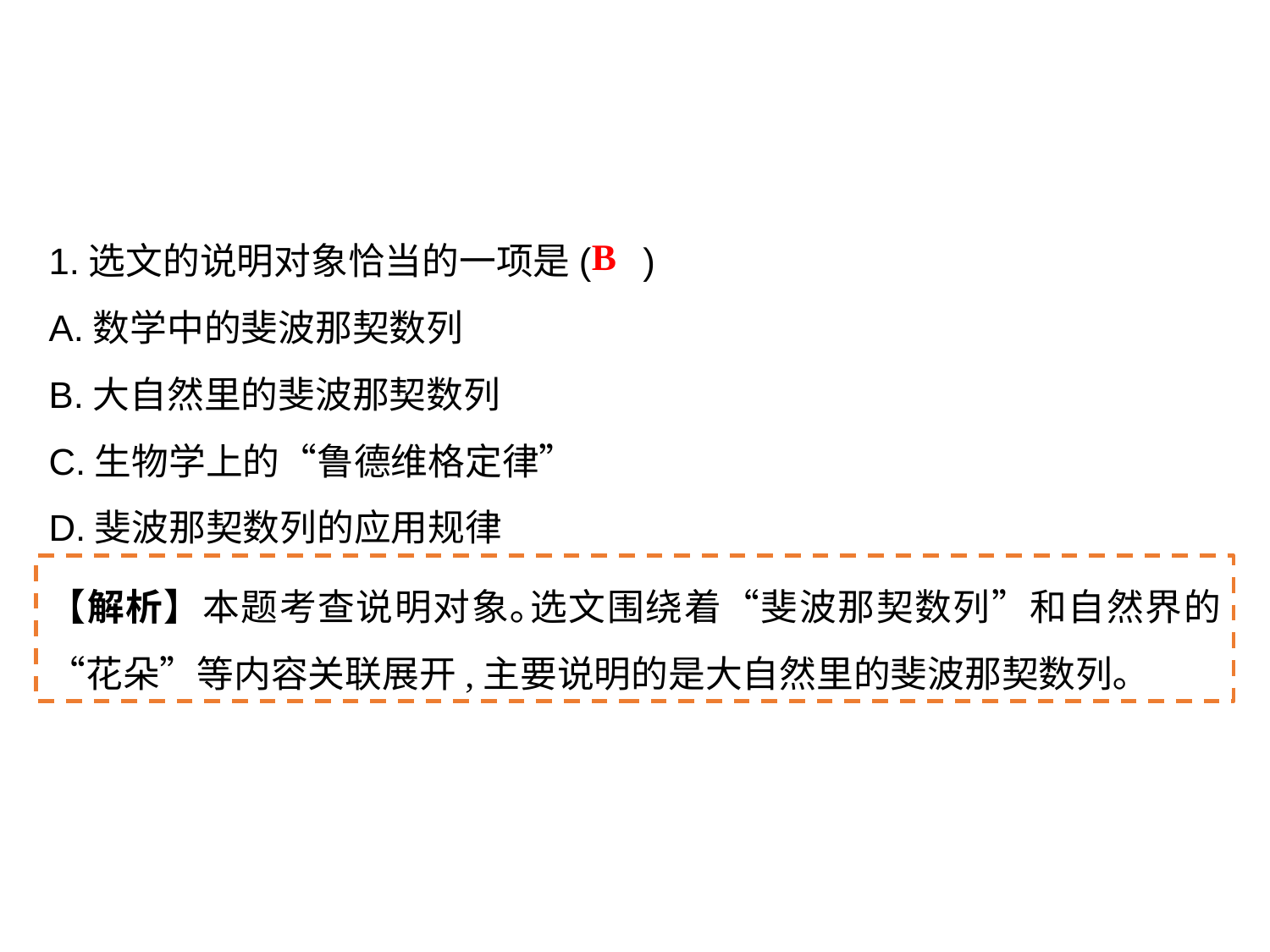

1.选文的说明对象恰当的一项是(     )
A.数学中的斐波那契数列
B.大自然里的斐波那契数列
C.生物学上的“鲁德维格定律”
D.斐波那契数列的应用规律
B
【解析】本题考查说明对象｡选文围绕着“斐波那契数列”和自然界的“花朵”等内容关联展开,主要说明的是大自然里的斐波那契数列｡